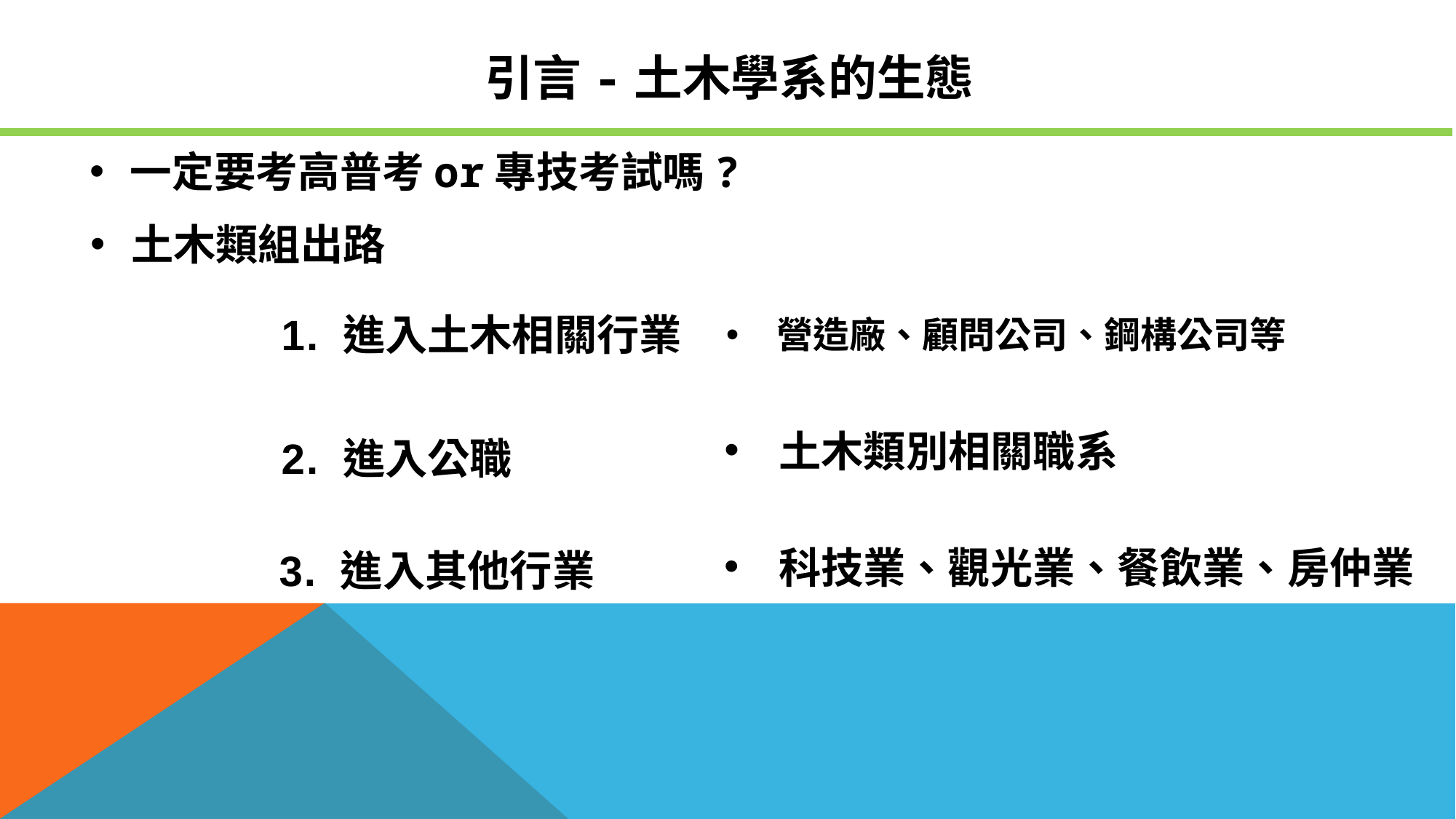

# 引言-土木學系的生態
一定要考高普考or專技考試嗎?

土木類組出路

進入土木相關行業

營造廠、顧問公司、鋼構公司等

土木類別相關職系
進入公職

科技業、觀光業、餐飲業、房仲業

進入其他行業